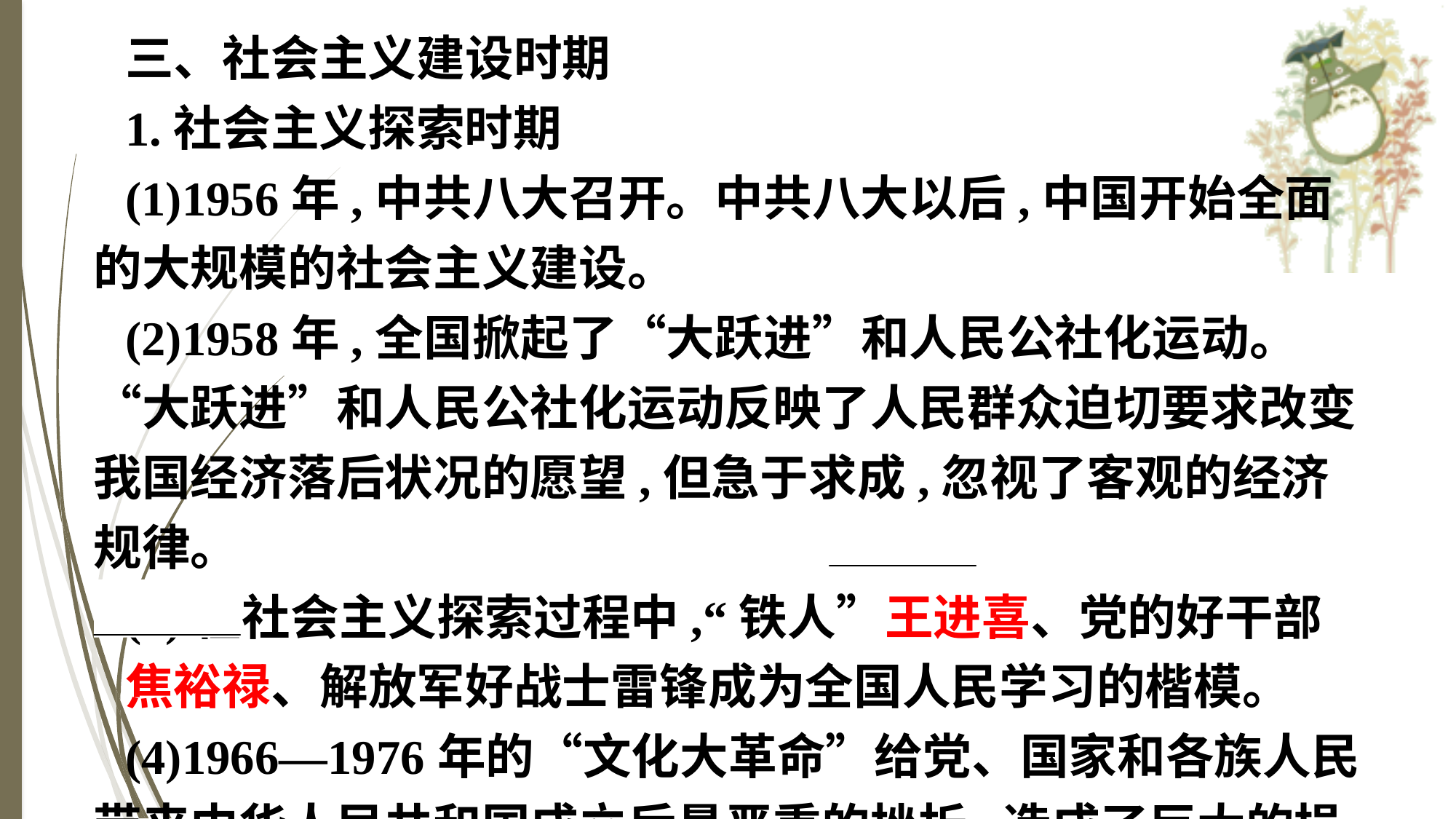

三、社会主义建设时期
1.社会主义探索时期
(1)1956年,中共八大召开。中共八大以后,中国开始全面的大规模的社会主义建设。
(2)1958年,全国掀起了“大跃进”和人民公社化运动。“大跃进”和人民公社化运动反映了人民群众迫切要求改变我国经济落后状况的愿望,但急于求成,忽视了客观的经济规律。
(3)在社会主义探索过程中,“铁人”王进喜、党的好干部
焦裕禄、解放军好战士雷锋成为全国人民学习的楷模。
(4)1966—1976年的“文化大革命”给党、国家和各族人民带来中华人民共和国成立后最严重的挫折,造成了巨大的损失。